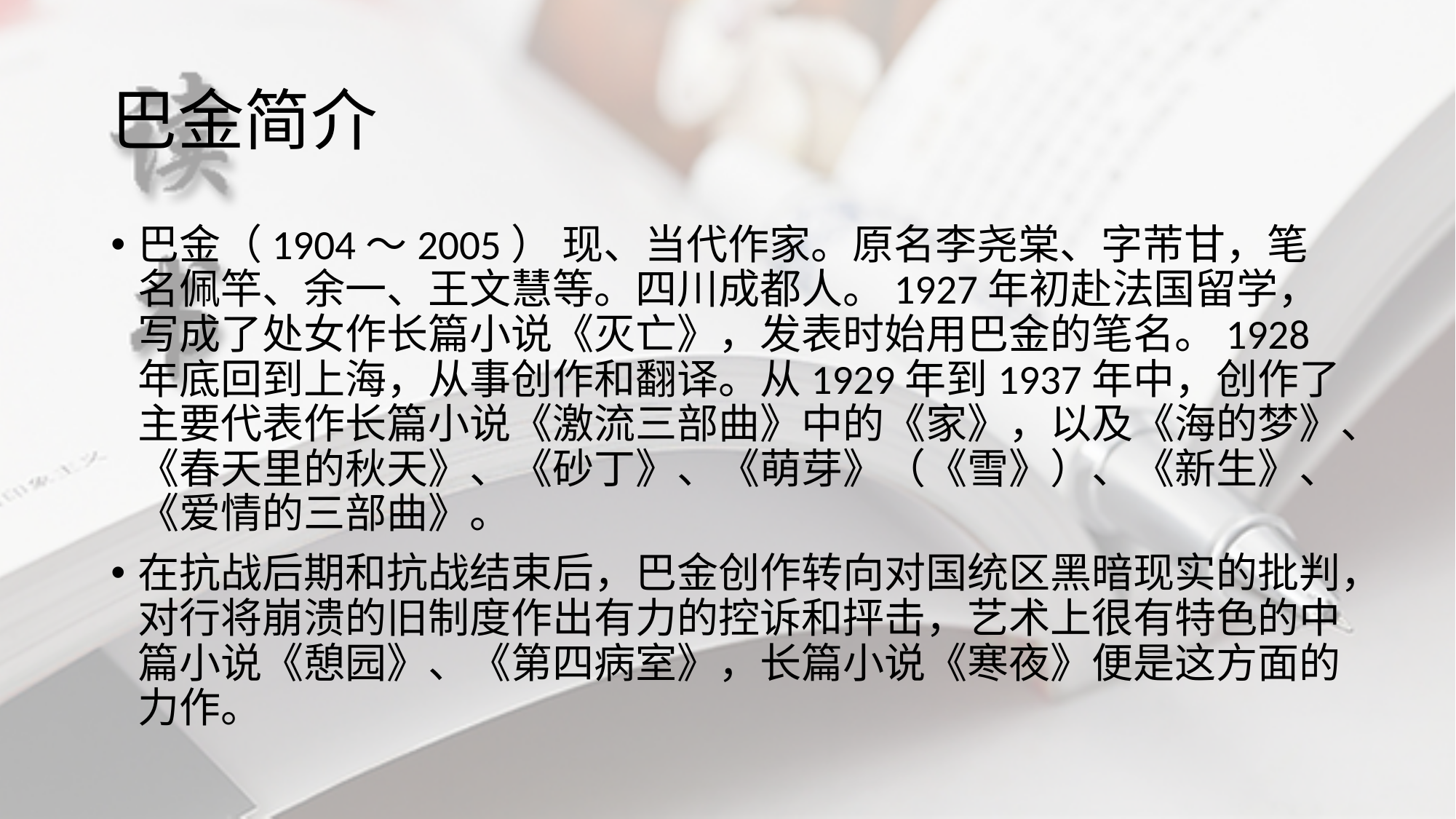

# 巴金简介
巴金（1904～2005） 现、当代作家。原名李尧棠、字芾甘，笔名佩竿、余一、王文慧等。四川成都人。1927年初赴法国留学，写成了处女作长篇小说《灭亡》，发表时始用巴金的笔名。1928年底回到上海，从事创作和翻译。从1929年到1937年中，创作了主要代表作长篇小说《激流三部曲》中的《家》，以及《海的梦》、《春天里的秋天》、《砂丁》、《萌芽》（《雪》）、《新生》、《爱情的三部曲》。
在抗战后期和抗战结束后，巴金创作转向对国统区黑暗现实的批判，对行将崩溃的旧制度作出有力的控诉和抨击，艺术上很有特色的中篇小说《憩园》、《第四病室》，长篇小说《寒夜》便是这方面的力作。